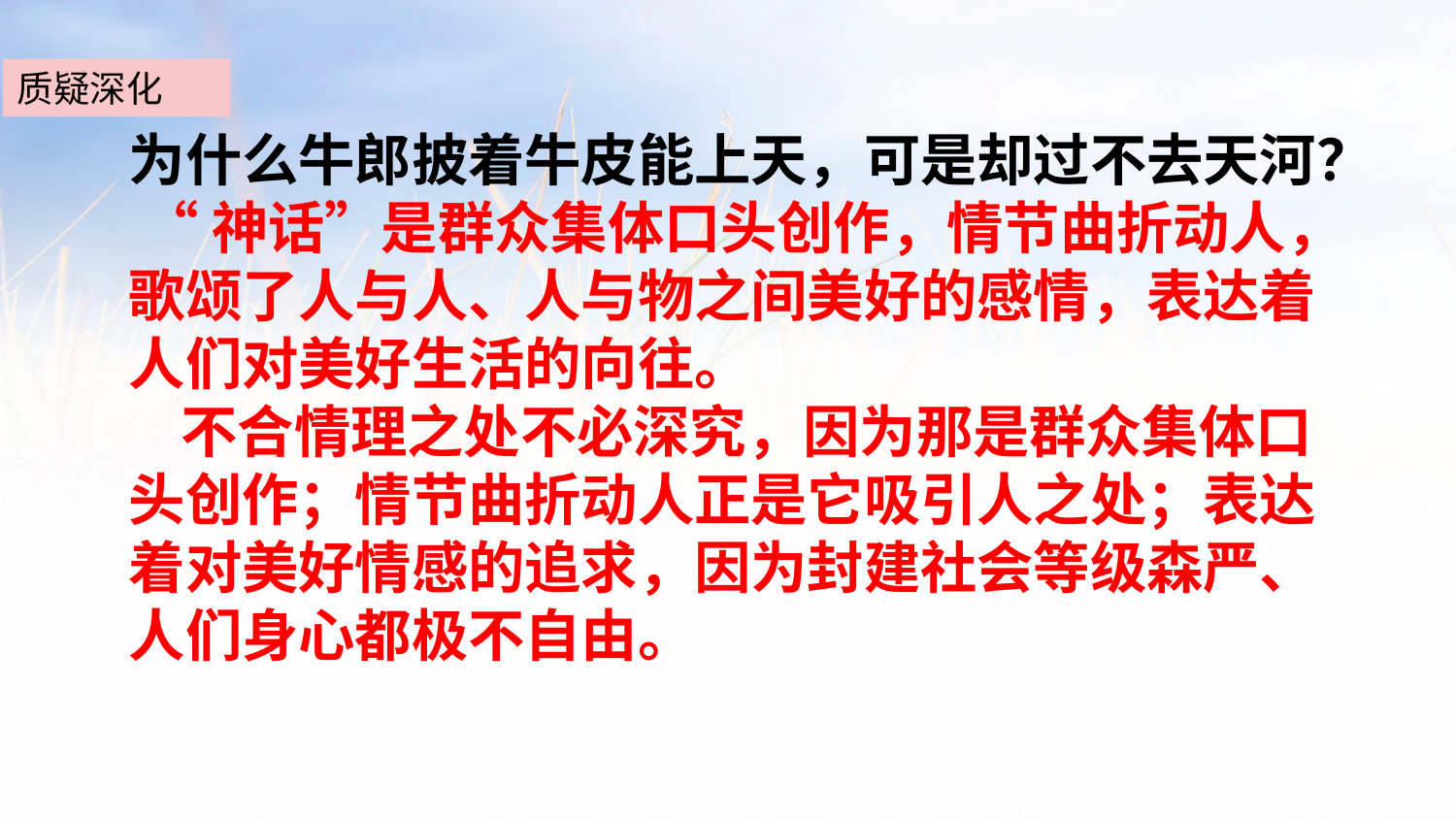

质疑深化
为什么牛郎披着牛皮能上天，可是却过不去天河？
 “神话”是群众集体口头创作，情节曲折动人，歌颂了人与人、人与物之间美好的感情，表达着人们对美好生活的向往。
   不合情理之处不必深究，因为那是群众集体口头创作；情节曲折动人正是它吸引人之处；表达着对美好情感的追求，因为封建社会等级森严、人们身心都极不自由。